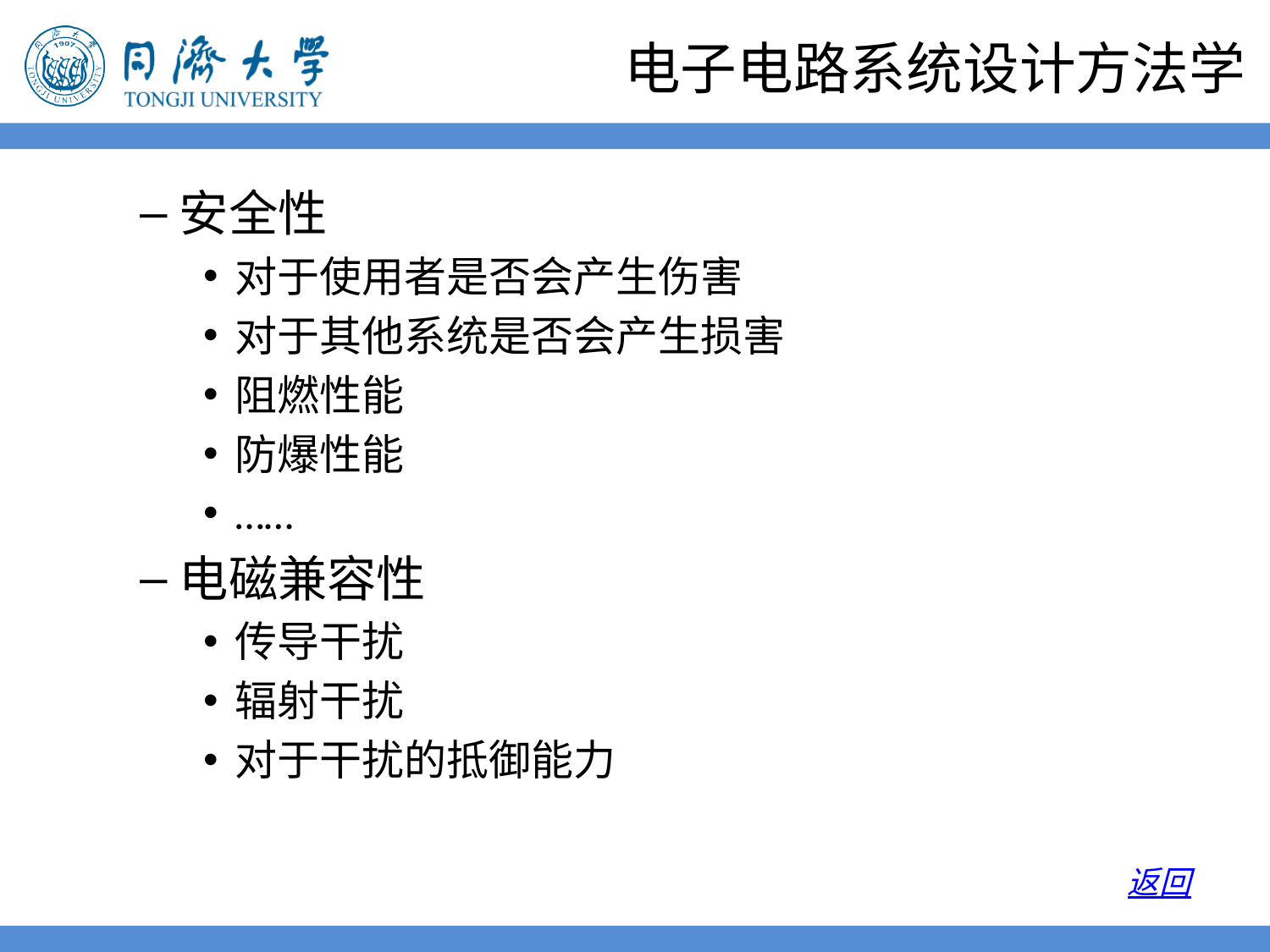

# 电子电路系统设计方法学
安全性
对于使用者是否会产生伤害
对于其他系统是否会产生损害
阻燃性能
防爆性能
……
电磁兼容性
传导干扰
辐射干扰
对于干扰的抵御能力
返回